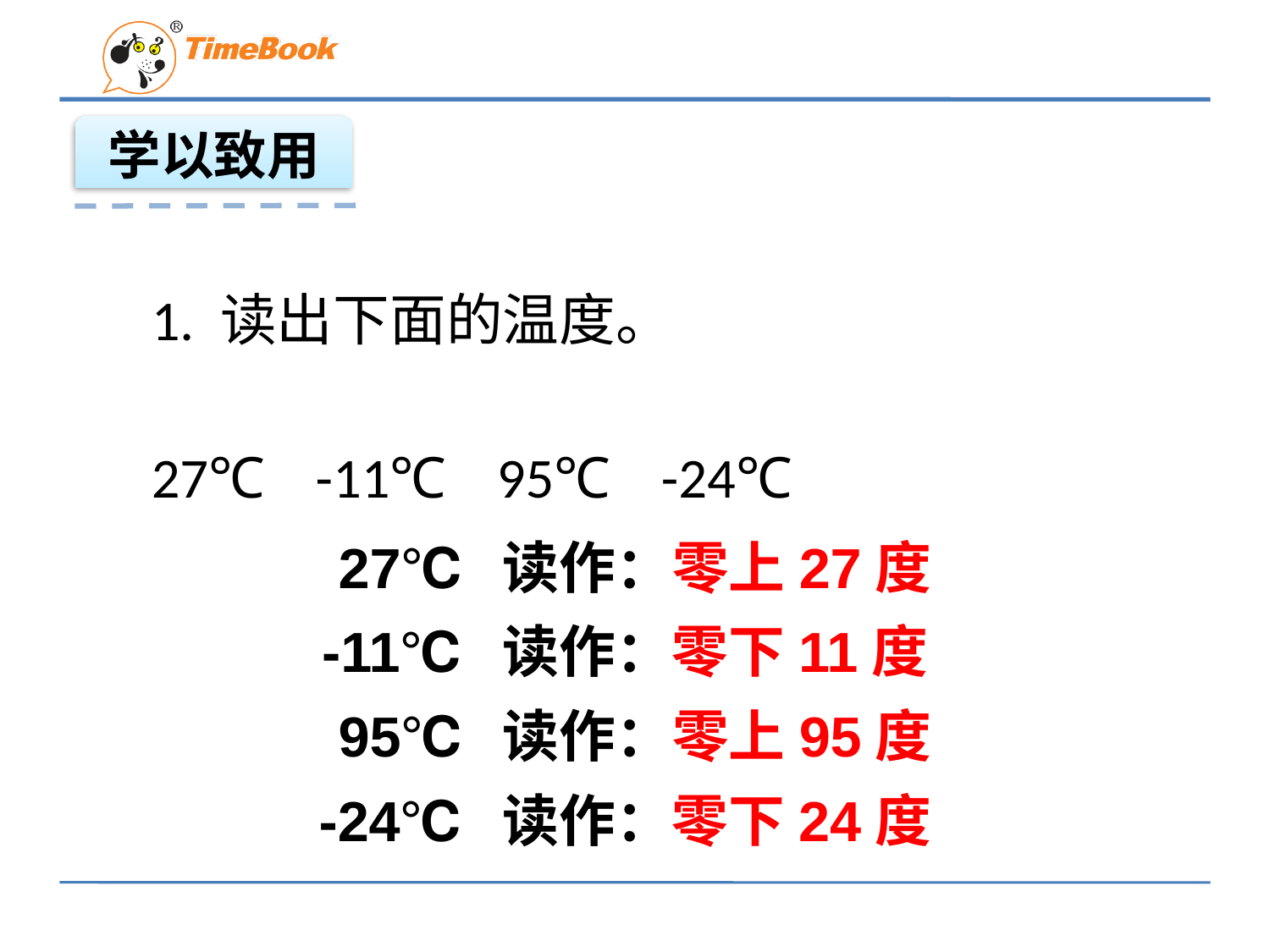

学以致用
1. 读出下面的温度。

27℃    -11℃    95℃    -24℃
27℃  读作：零上27度
-11℃  读作：零下11度
95℃  读作：零上95度
-24℃  读作：零下24度